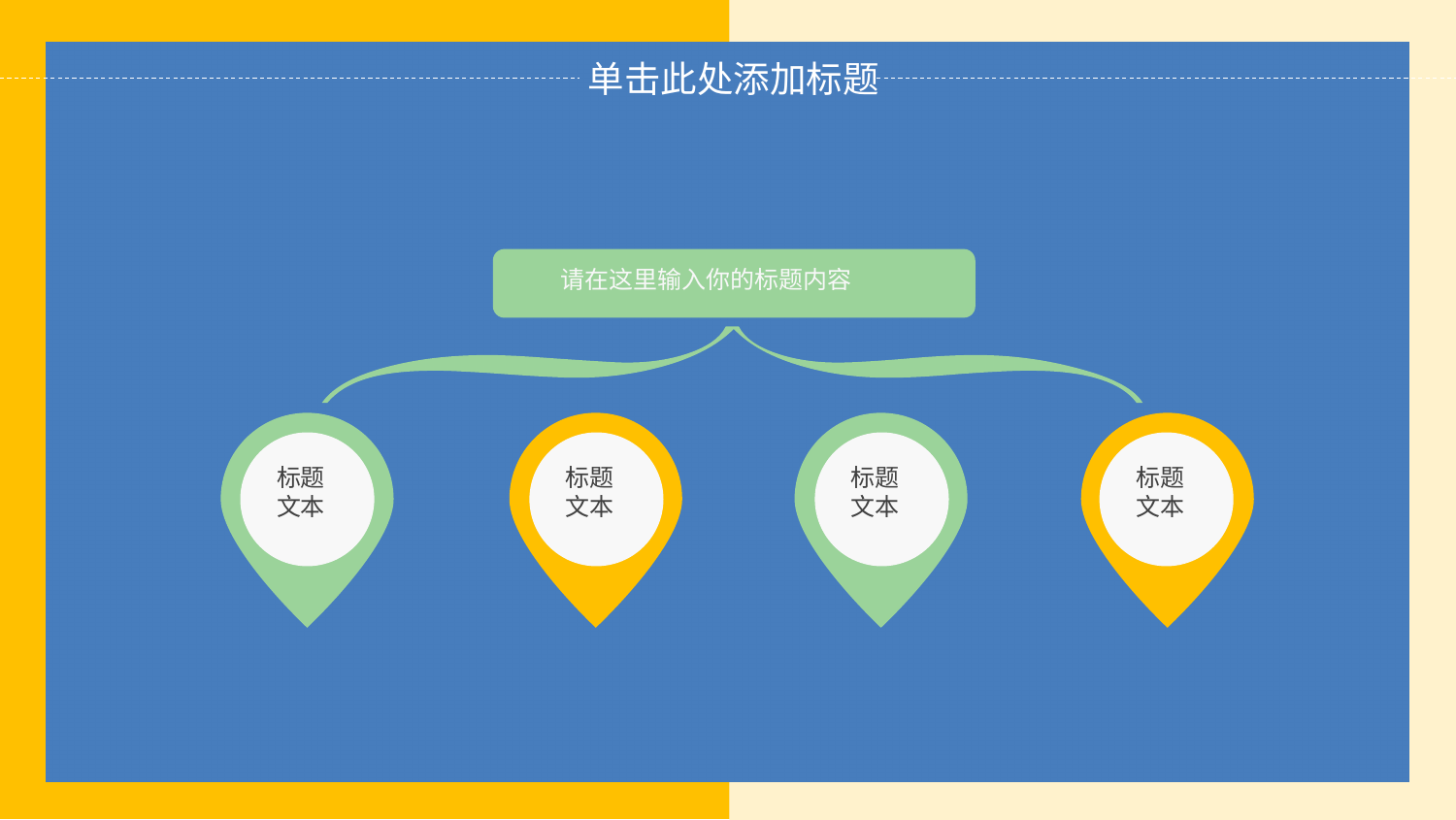

请在这里输入你的标题内容

标题
文本
标题
文本
标题
文本
标题
文本